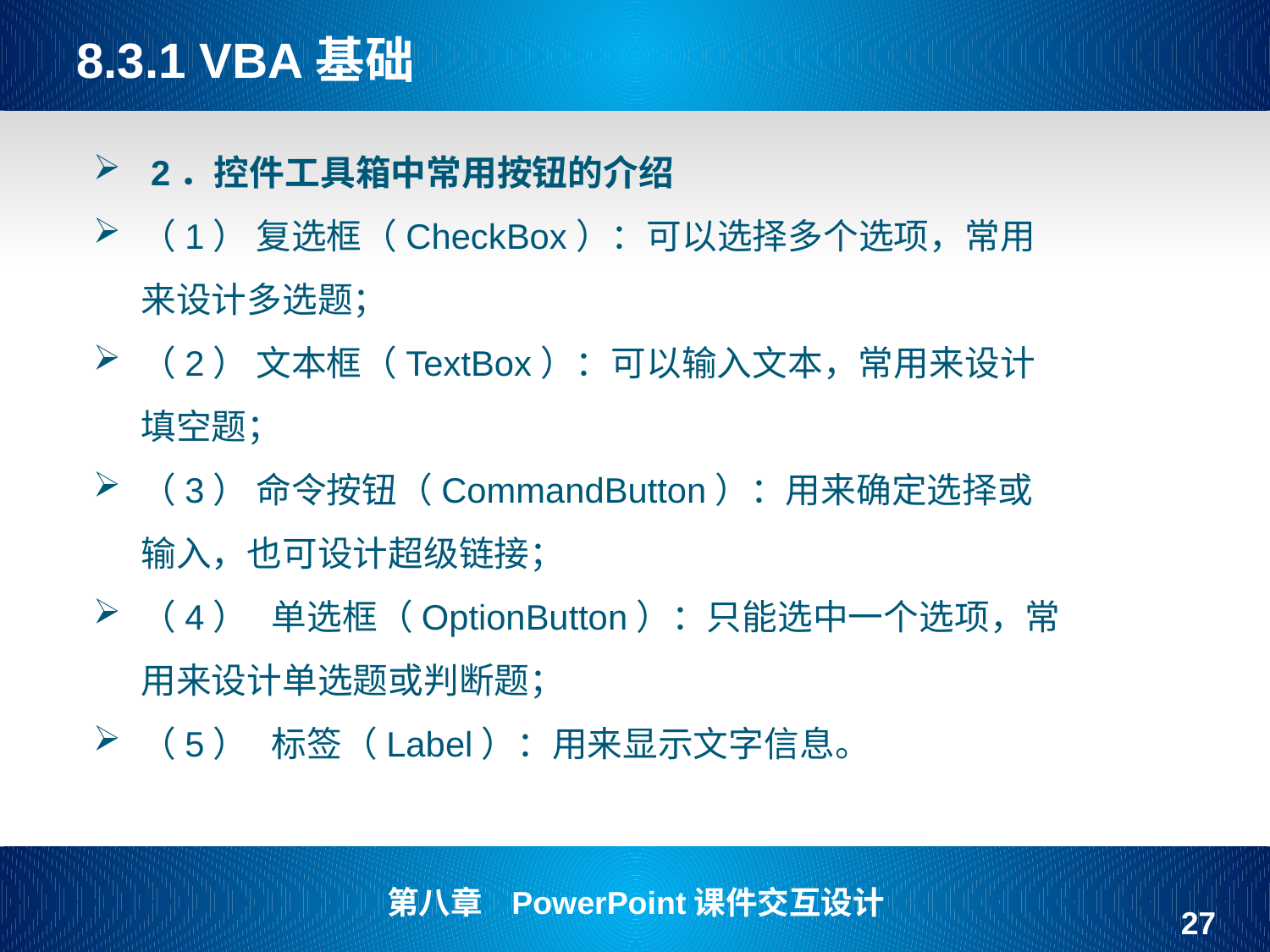

# 8.3.1 VBA基础
 2．控件工具箱中常用按钮的介绍
（1） 复选框（CheckBox）：可以选择多个选项，常用来设计多选题；
（2） 文本框（TextBox）：可以输入文本，常用来设计填空题；
（3） 命令按钮（CommandButton）：用来确定选择或输入，也可设计超级链接；
（4）   单选框（OptionButton）：只能选中一个选项，常用来设计单选题或判断题；
（5）   标签（Label）：用来显示文字信息。

27